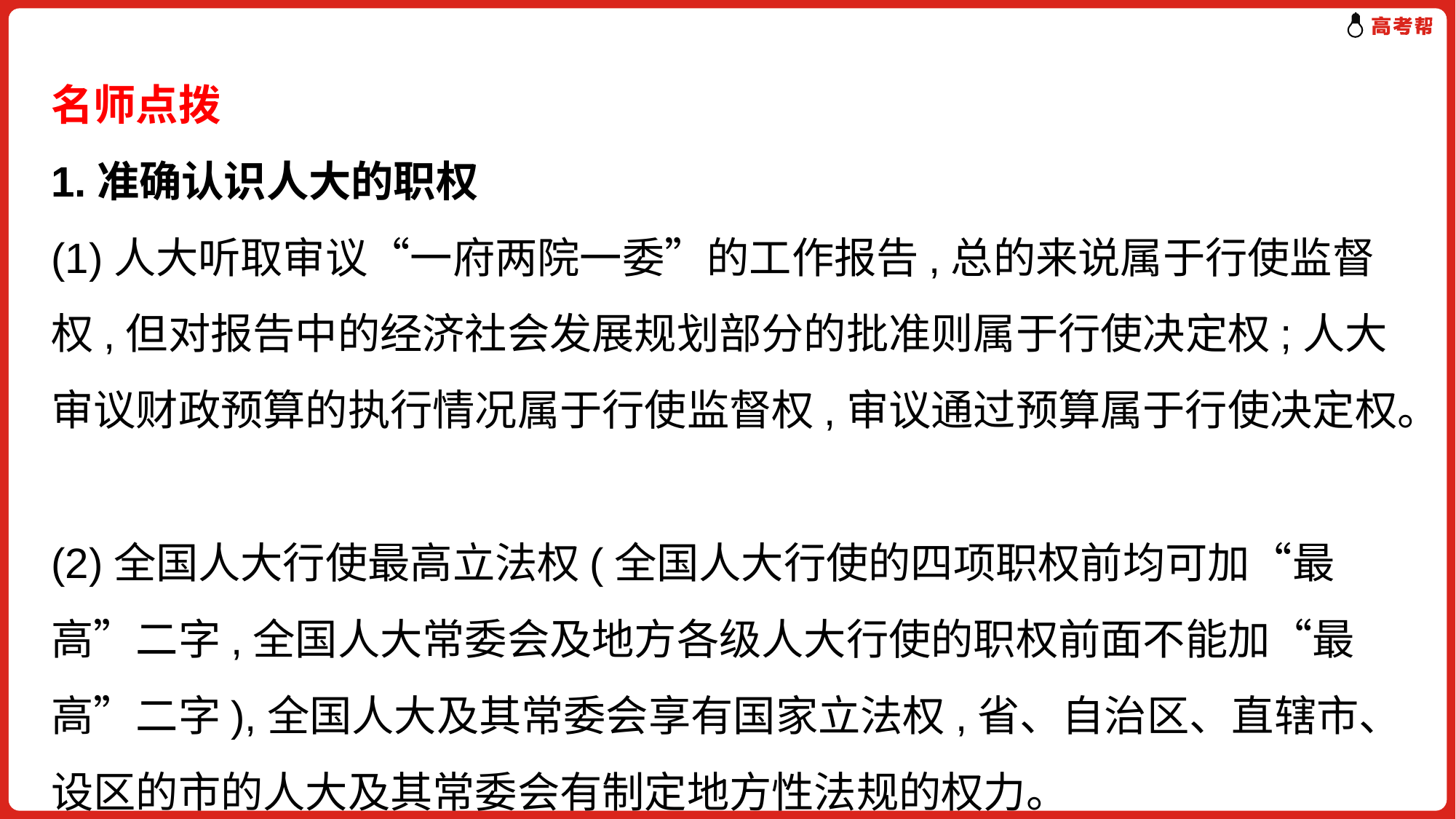

# 名师点拨 1.准确认识人大的职权 (1)人大听取审议“一府两院一委”的工作报告,总的来说属于行使监督权,但对报告中的经济社会发展规划部分的批准则属于行使决定权;人大审议财政预算的执行情况属于行使监督权,审议通过预算属于行使决定权。 (2)全国人大行使最高立法权(全国人大行使的四项职权前均可加“最高”二字,全国人大常委会及地方各级人大行使的职权前面不能加“最高”二字),全国人大及其常委会享有国家立法权,省、自治区、直辖市、设区的市的人大及其常委会有制定地方性法规的权力。